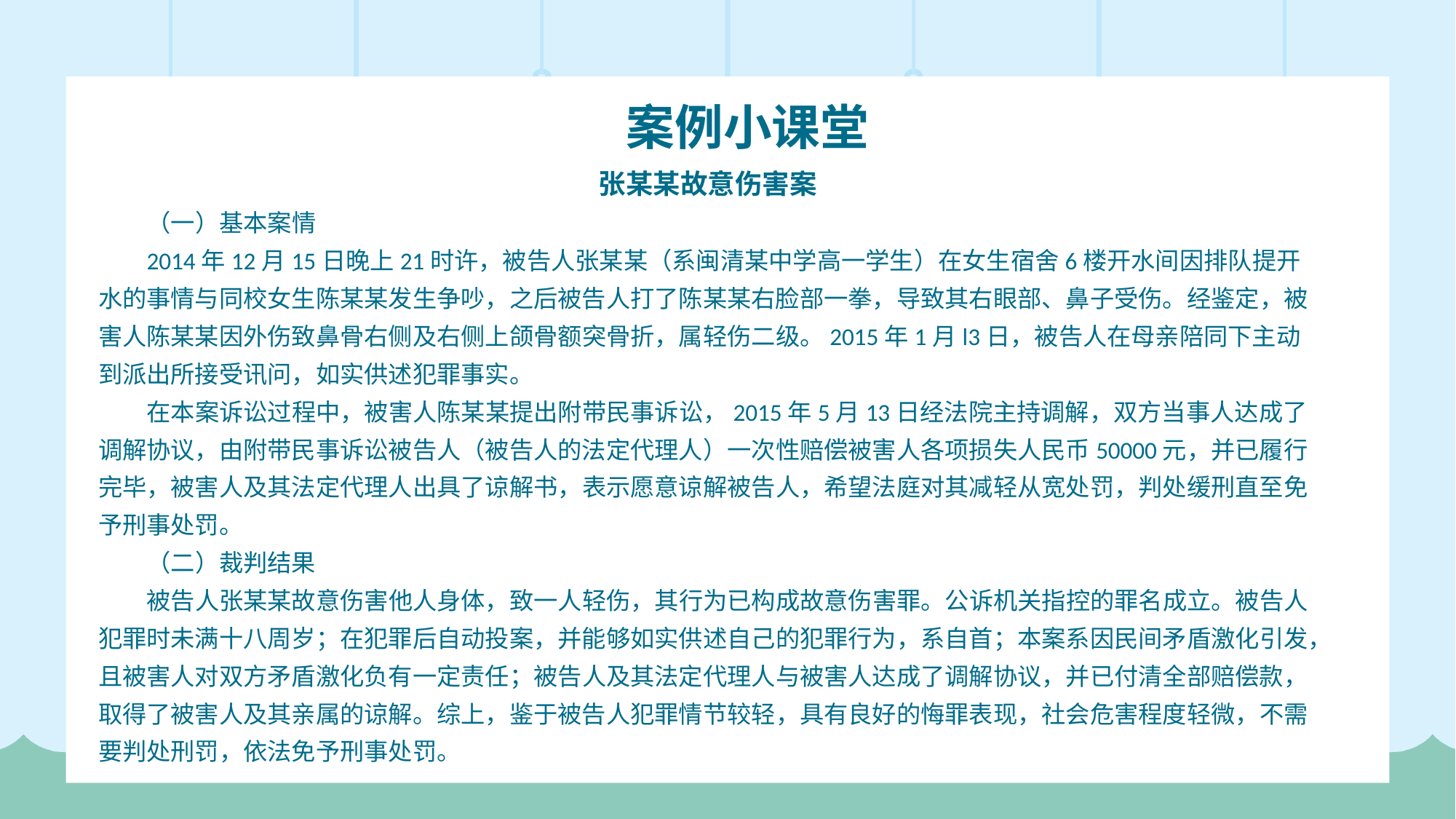

案例小课堂
张某某故意伤害案
（一）基本案情
2014年12月15日晚上21时许，被告人张某某（系闽清某中学高一学生）在女生宿舍6楼开水间因排队提开水的事情与同校女生陈某某发生争吵，之后被告人打了陈某某右脸部一拳，导致其右眼部、鼻子受伤。经鉴定，被害人陈某某因外伤致鼻骨右侧及右侧上颌骨额突骨折，属轻伤二级。2015年1月l3日，被告人在母亲陪同下主动到派出所接受讯问，如实供述犯罪事实。
在本案诉讼过程中，被害人陈某某提出附带民事诉讼，2015年5月13日经法院主持调解，双方当事人达成了调解协议，由附带民事诉讼被告人（被告人的法定代理人）一次性赔偿被害人各项损失人民币50000元，并已履行完毕，被害人及其法定代理人出具了谅解书，表示愿意谅解被告人，希望法庭对其减轻从宽处罚，判处缓刑直至免予刑事处罚。
（二）裁判结果
被告人张某某故意伤害他人身体，致一人轻伤，其行为已构成故意伤害罪。公诉机关指控的罪名成立。被告人犯罪时未满十八周岁；在犯罪后自动投案，并能够如实供述自己的犯罪行为，系自首；本案系因民间矛盾激化引发，且被害人对双方矛盾激化负有一定责任；被告人及其法定代理人与被害人达成了调解协议，并已付清全部赔偿款，取得了被害人及其亲属的谅解。综上，鉴于被告人犯罪情节较轻，具有良好的悔罪表现，社会危害程度轻微，不需要判处刑罚，依法免予刑事处罚。
交通安全